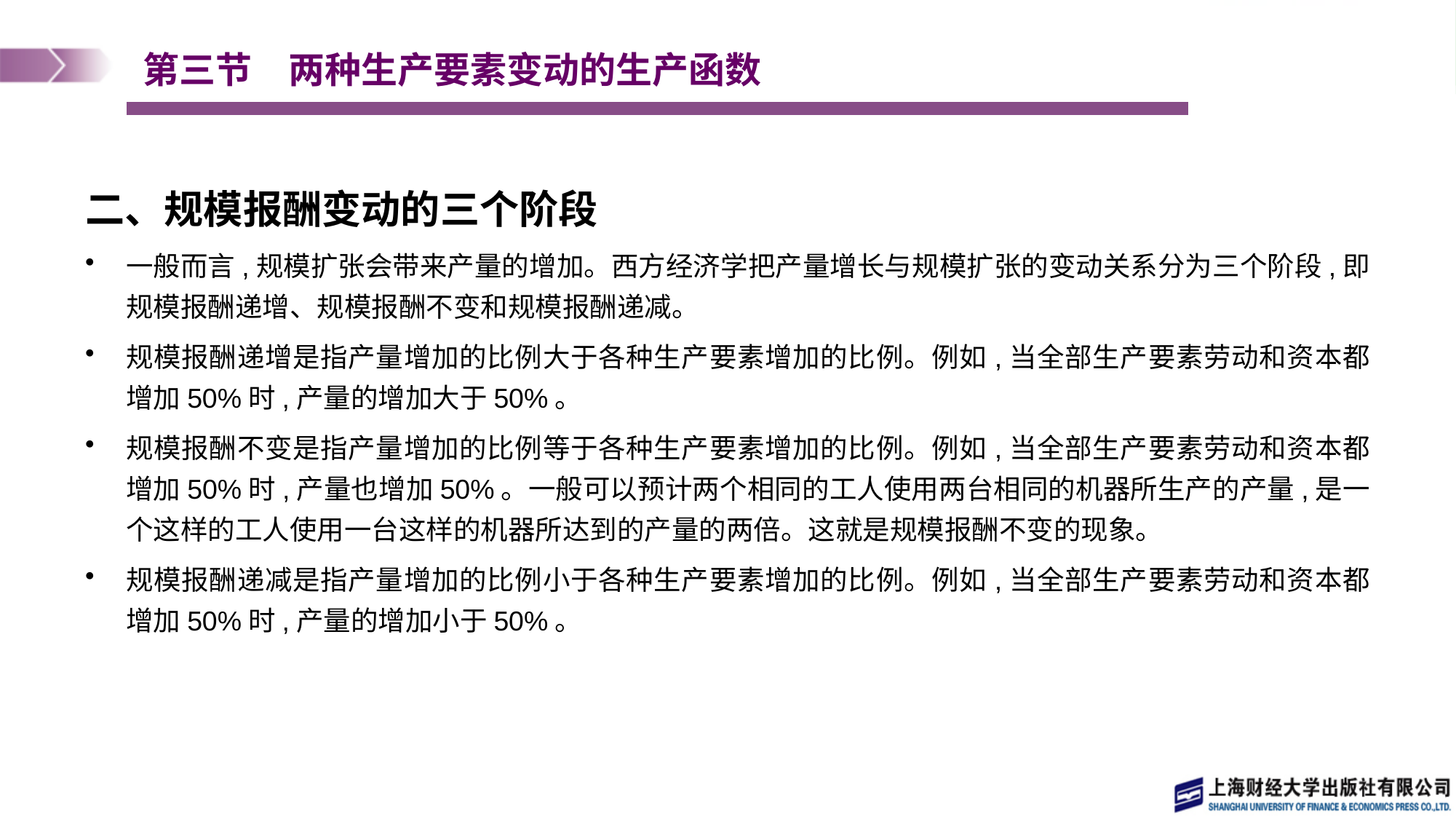

# 第三节　两种生产要素变动的生产函数
二、规模报酬变动的三个阶段
一般而言,规模扩张会带来产量的增加。西方经济学把产量增长与规模扩张的变动关系分为三个阶段,即规模报酬递增、规模报酬不变和规模报酬递减。
规模报酬递增是指产量增加的比例大于各种生产要素增加的比例。例如,当全部生产要素劳动和资本都增加50%时,产量的增加大于50%。
规模报酬不变是指产量增加的比例等于各种生产要素增加的比例。例如,当全部生产要素劳动和资本都增加50%时,产量也增加50%。一般可以预计两个相同的工人使用两台相同的机器所生产的产量,是一个这样的工人使用一台这样的机器所达到的产量的两倍。这就是规模报酬不变的现象。
规模报酬递减是指产量增加的比例小于各种生产要素增加的比例。例如,当全部生产要素劳动和资本都增加50%时,产量的增加小于50%。